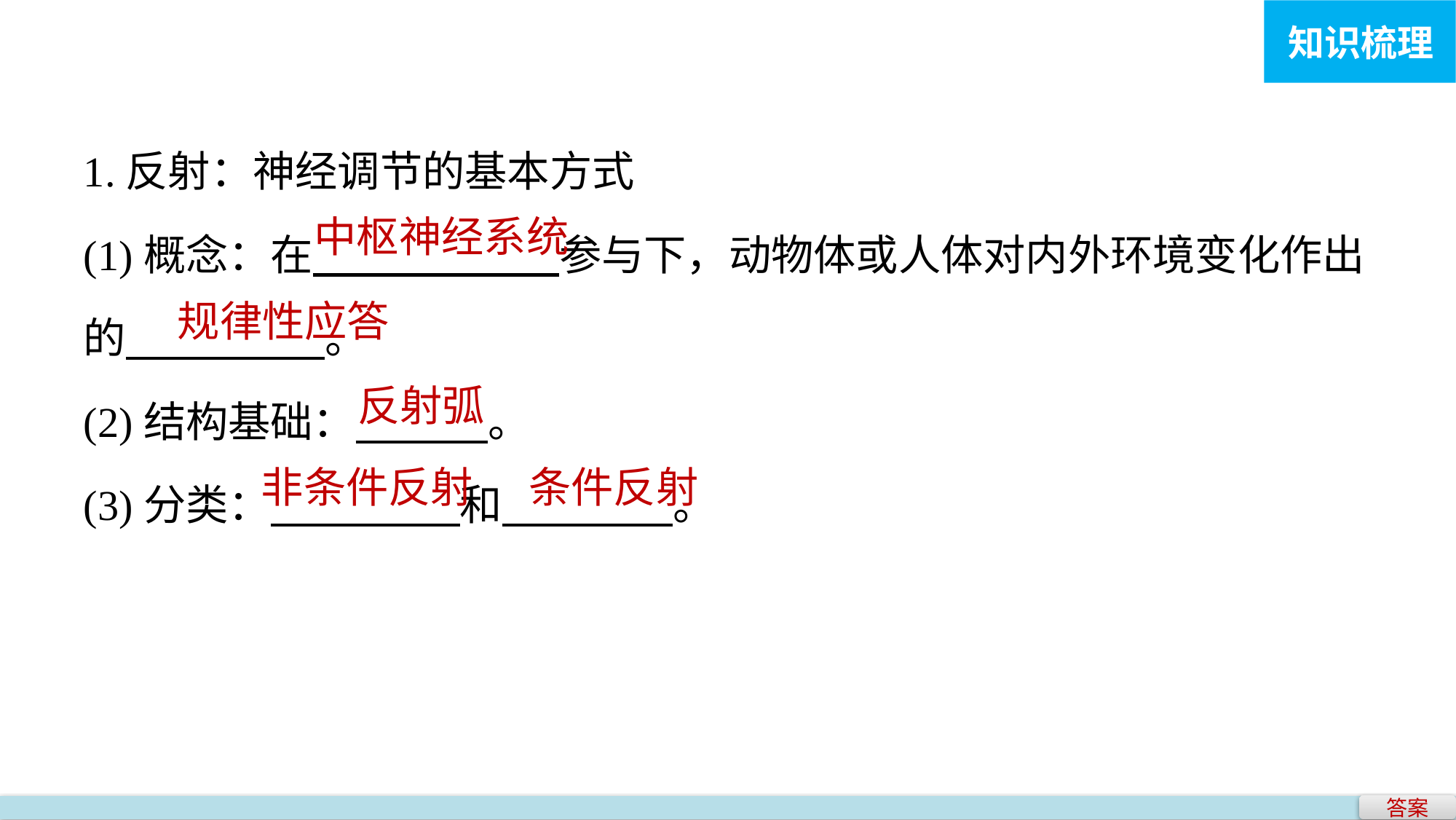

知识梳理
1.反射：神经调节的基本方式
(1)概念：在                          参与下，动物体或人体对内外环境变化作出的                     。
(2)结构基础：              。
(3)分类：                    和                  。
中枢神经系统
规律性应答
反射弧
非条件反射
条件反射
答案